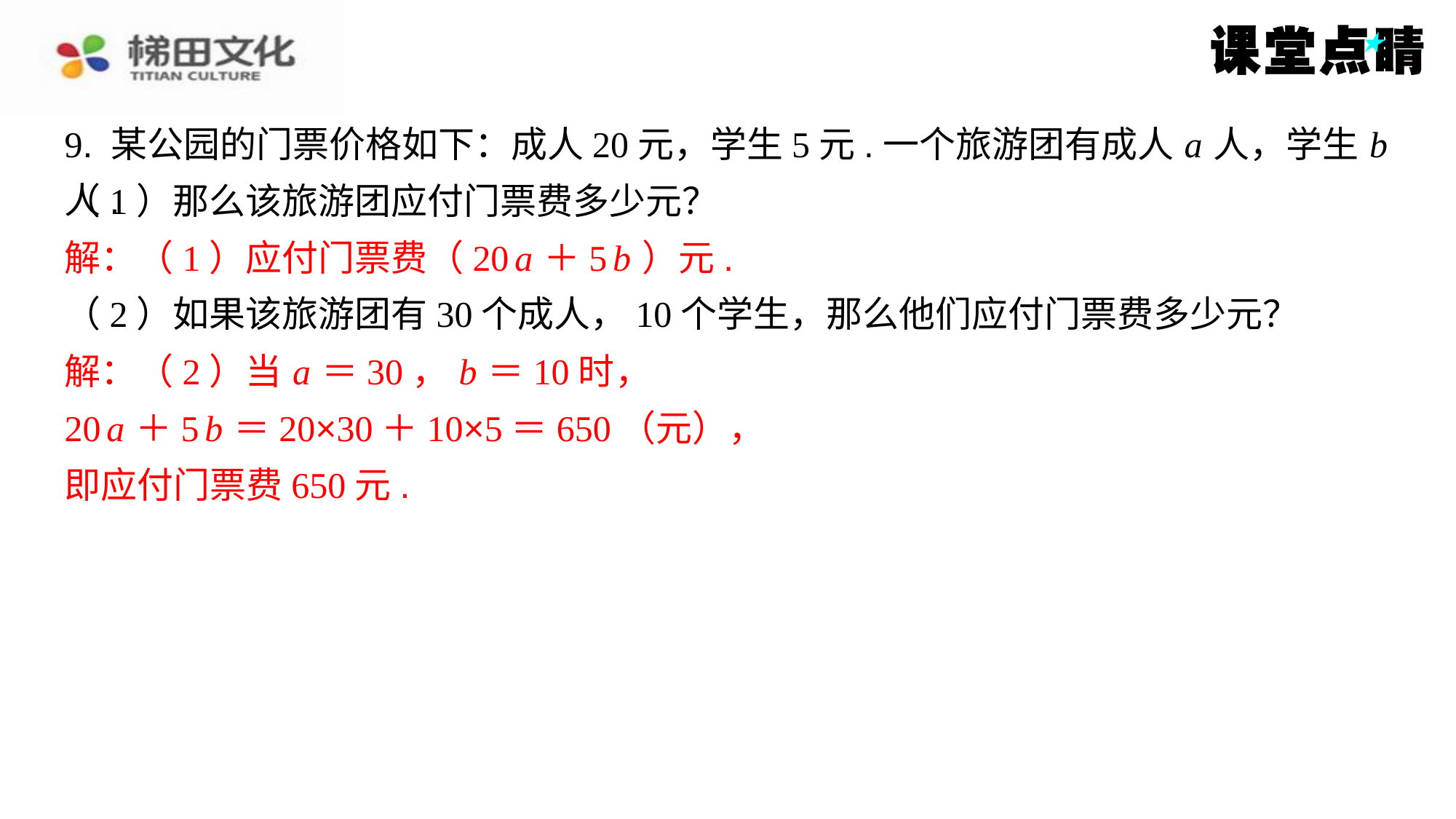

9. 某公园的门票价格如下：成人20元，学生5元.一个旅游团有成人 a 人，学生 b 人.
（1）那么该旅游团应付门票费多少元？
解：（1）应付门票费（20 a ＋5 b ）元.
（2）如果该旅游团有30个成人，10个学生，那么他们应付门票费多少元？
解：（2）当 a ＝30， b ＝10时，
20 a ＋5 b ＝20×30＋10×5＝650（元），
即应付门票费650元.
解：（1）应付门票费（20 a ＋5 b ）元.
解：（2）当 a ＝30， b ＝10时，
20 a ＋5 b ＝20×30＋10×5＝650（元），
即应付门票费650元.